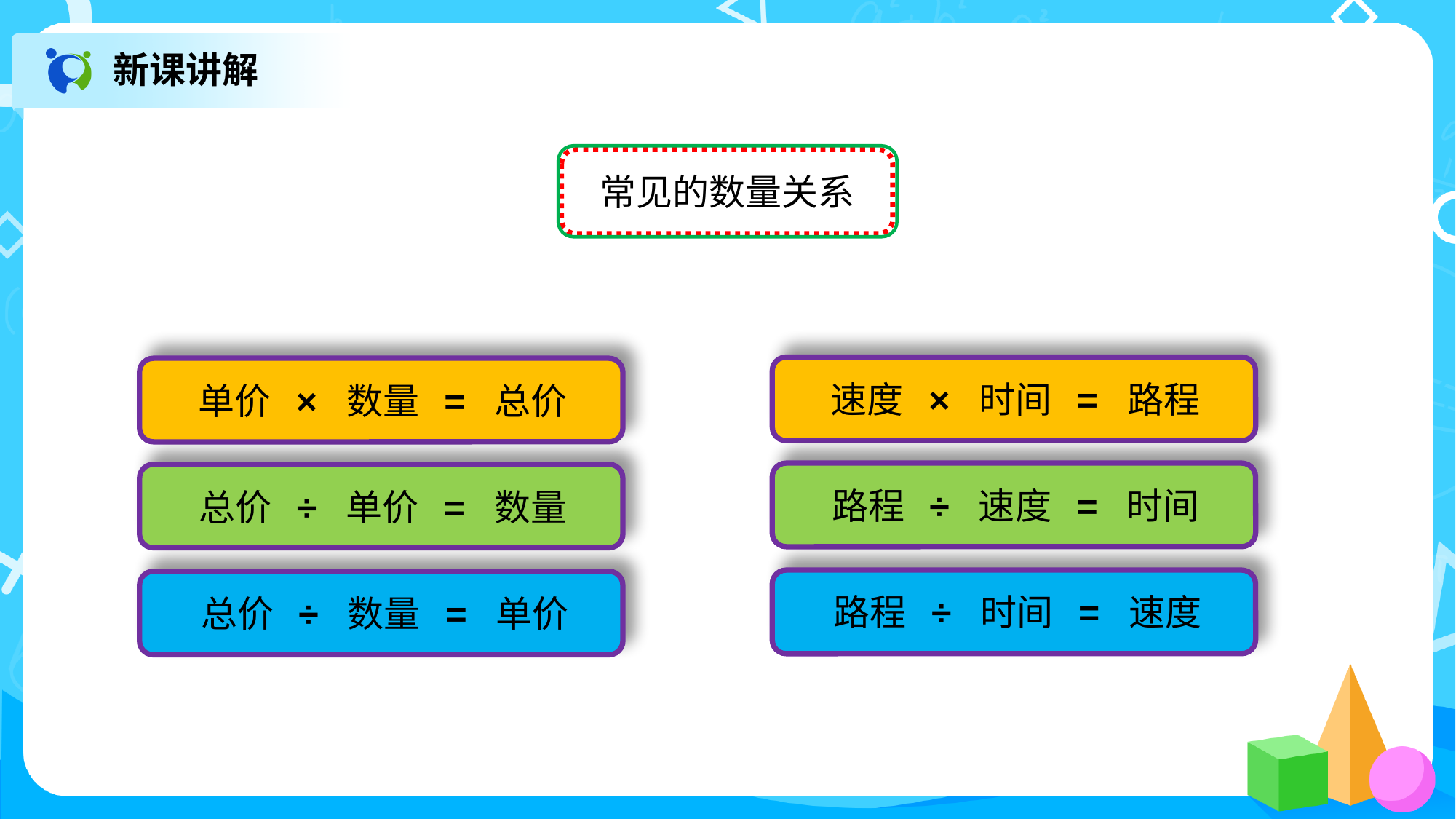

新课讲解

常见的数量关系

速度  ×  时间  =  路程

单价  ×  数量  =  总价

路程  ÷  速度  =  时间

总价  ÷  单价  =  数量

路程  ÷  时间  =  速度

总价  ÷  数量  =  单价